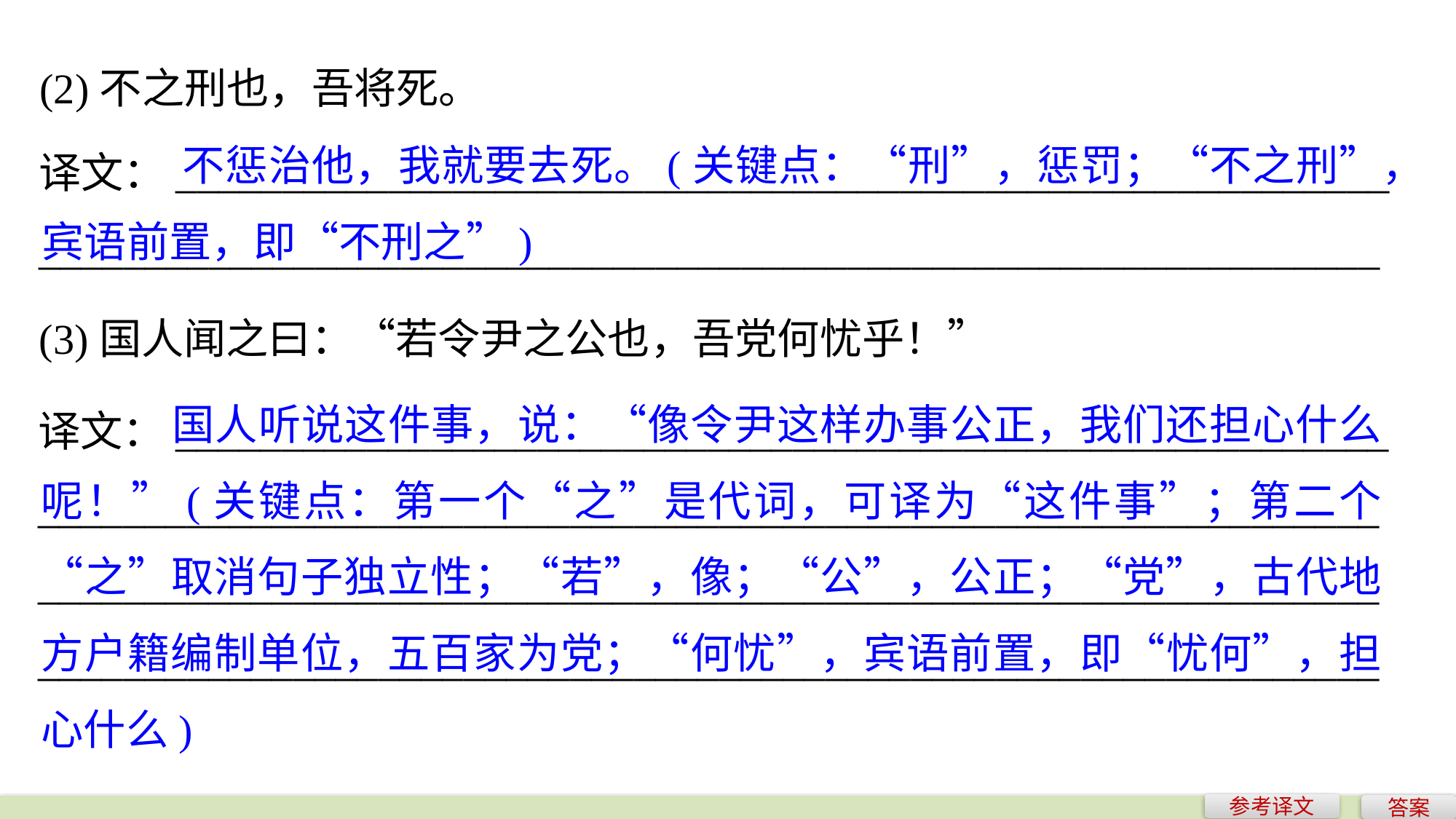

(2)不之刑也，吾将死。
	  不惩治他，我就要去死。(关键点：“刑”，惩罚；“不之刑”，宾语前置，即“不刑之”)
译文：_________________________________________________________
_______________________________________________________________
(3)国人闻之曰：“若令尹之公也，吾党何忧乎！”
	 国人听说这件事，说：“像令尹这样办事公正，我们还担心什么呢！”(关键点：第一个“之”是代词，可译为“这件事”；第二个“之”取消句子独立性；“若”，像；“公”，公正；“党”，古代地方户籍编制单位，五百家为党；“何忧”，宾语前置，即“忧何”，担心什么)
译文：_________________________________________________________
_____________________________________________________________________________________________________________________________________________________________________________________________
参考译文
答案